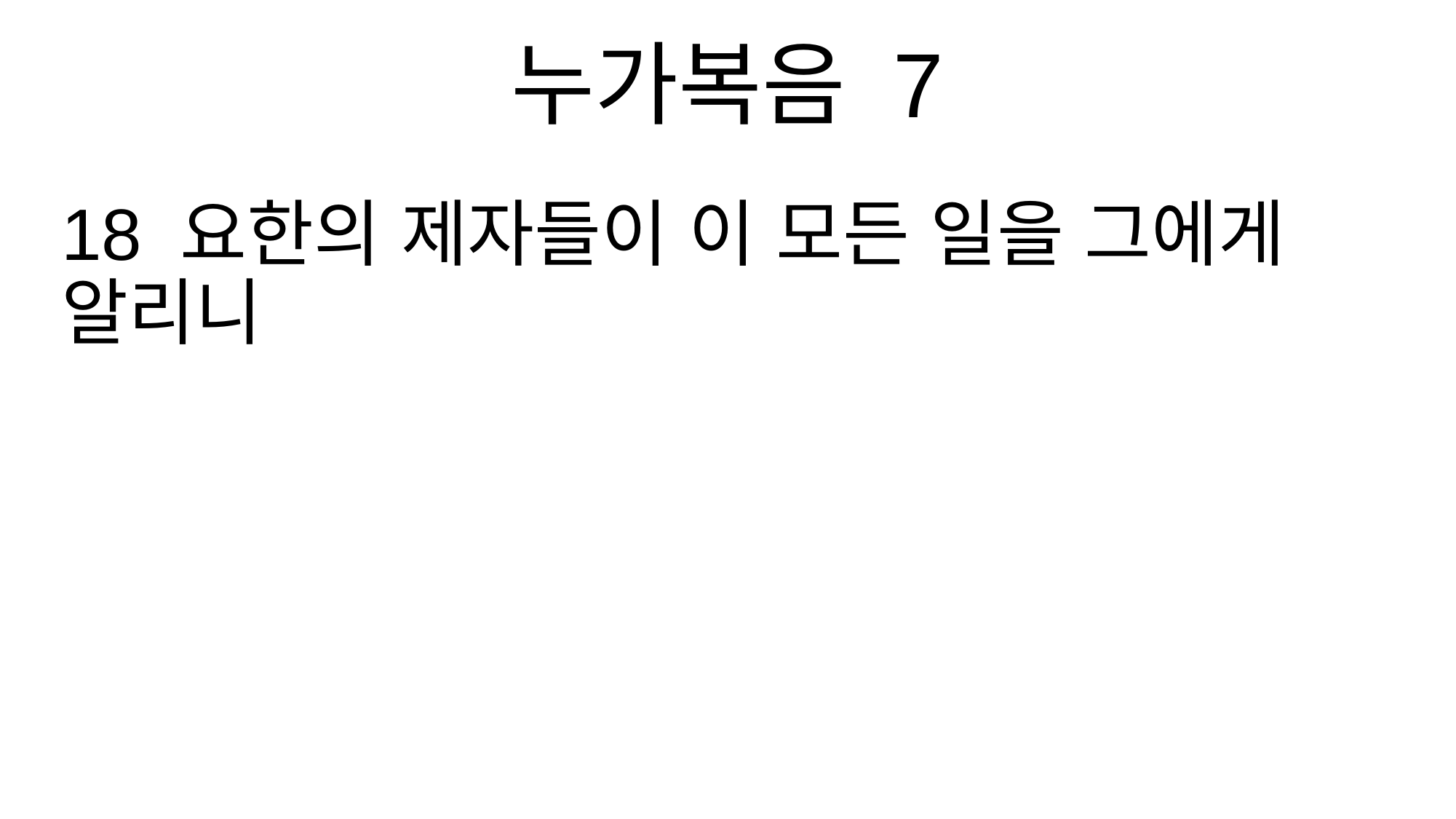

누가복음 7
18 요한의 제자들이 이 모든 일을 그에게 알리니